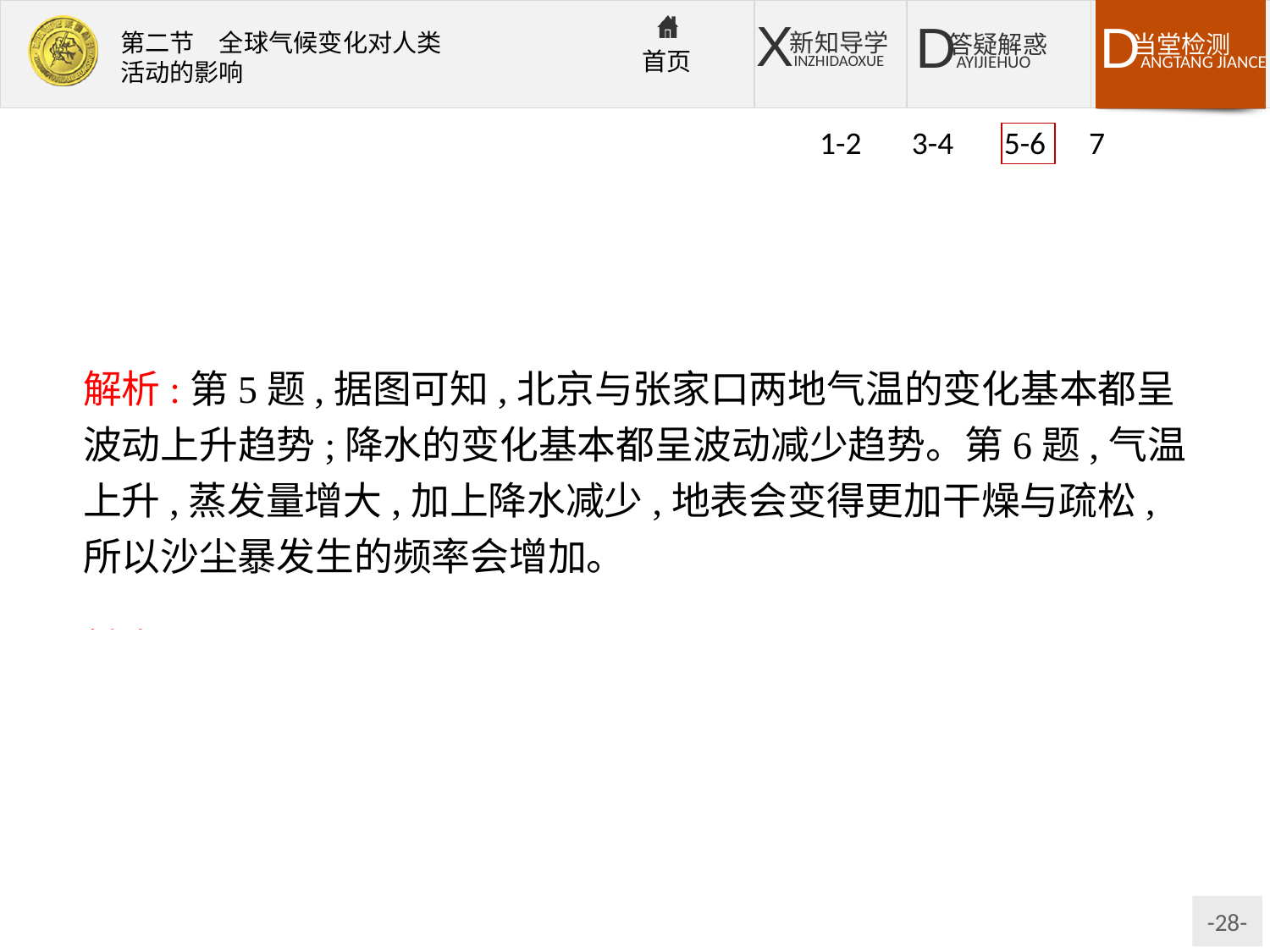

1-2       3-4       5-6      7

解析:第5题,据图可知,北京与张家口两地气温的变化基本都呈波动上升趋势;降水的变化基本都呈波动减少趋势。第6题,气温上升,蒸发量增大,加上降水减少,地表会变得更加干燥与疏松,所以沙尘暴发生的频率会增加。
答案:5.D　6.A